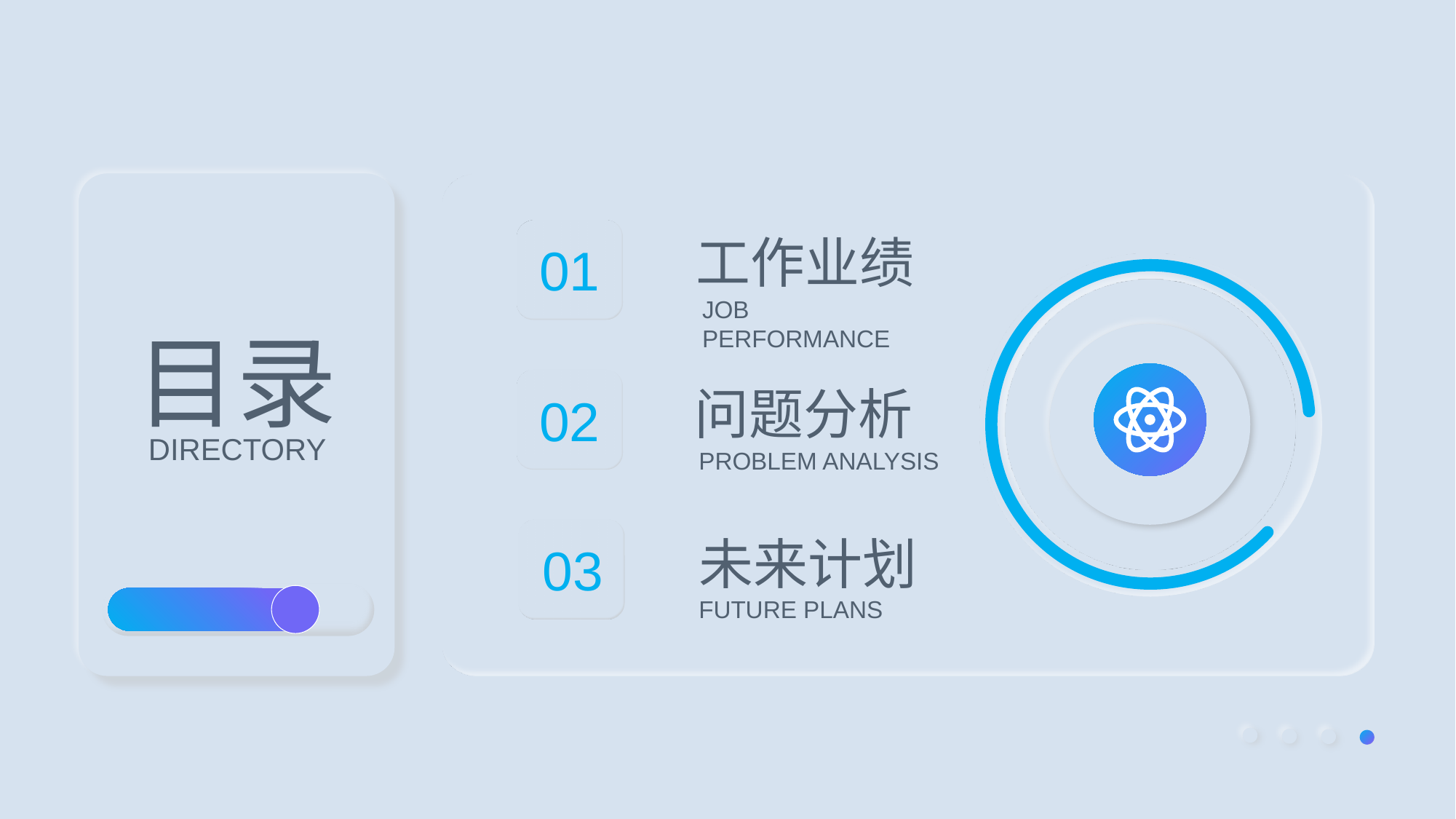

工作业绩
01
JOB PERFORMANCE

问题分析
PROBLEM ANALYSIS
02

未来计划
FUTURE PLANS
03

目录

DIRECTORY